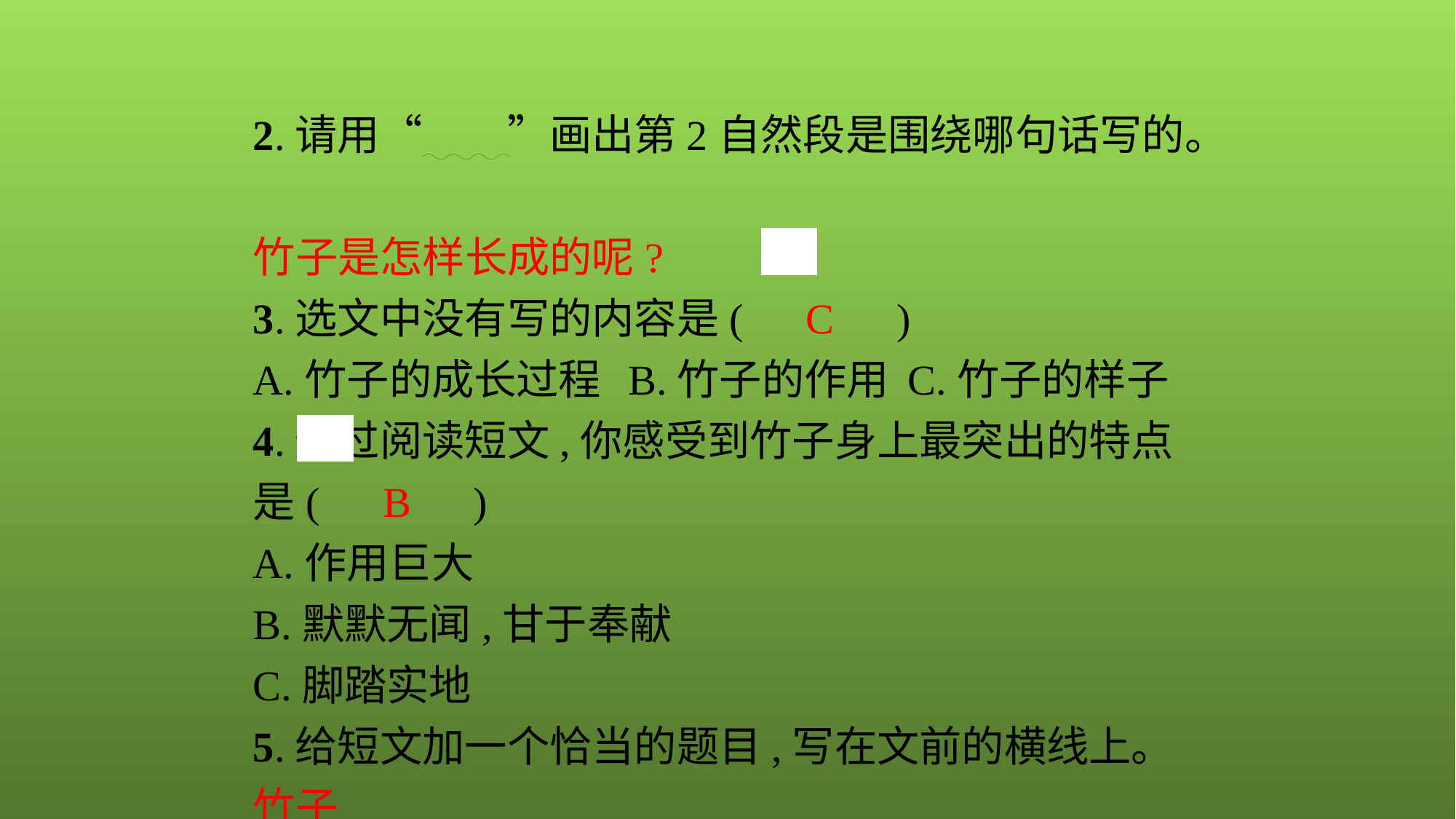

2.请用“　　”画出第2自然段是围绕哪句话写的。
竹子是怎样长成的呢?
3.选文中没有写的内容是(　C　)
A.竹子的成长过程	B.竹子的作用	C.竹子的样子
4.通过阅读短文,你感受到竹子身上最突出的特点是(　B　)
A.作用巨大
B.默默无闻,甘于奉献
C.脚踏实地
5.给短文加一个恰当的题目,写在文前的横线上。
竹子